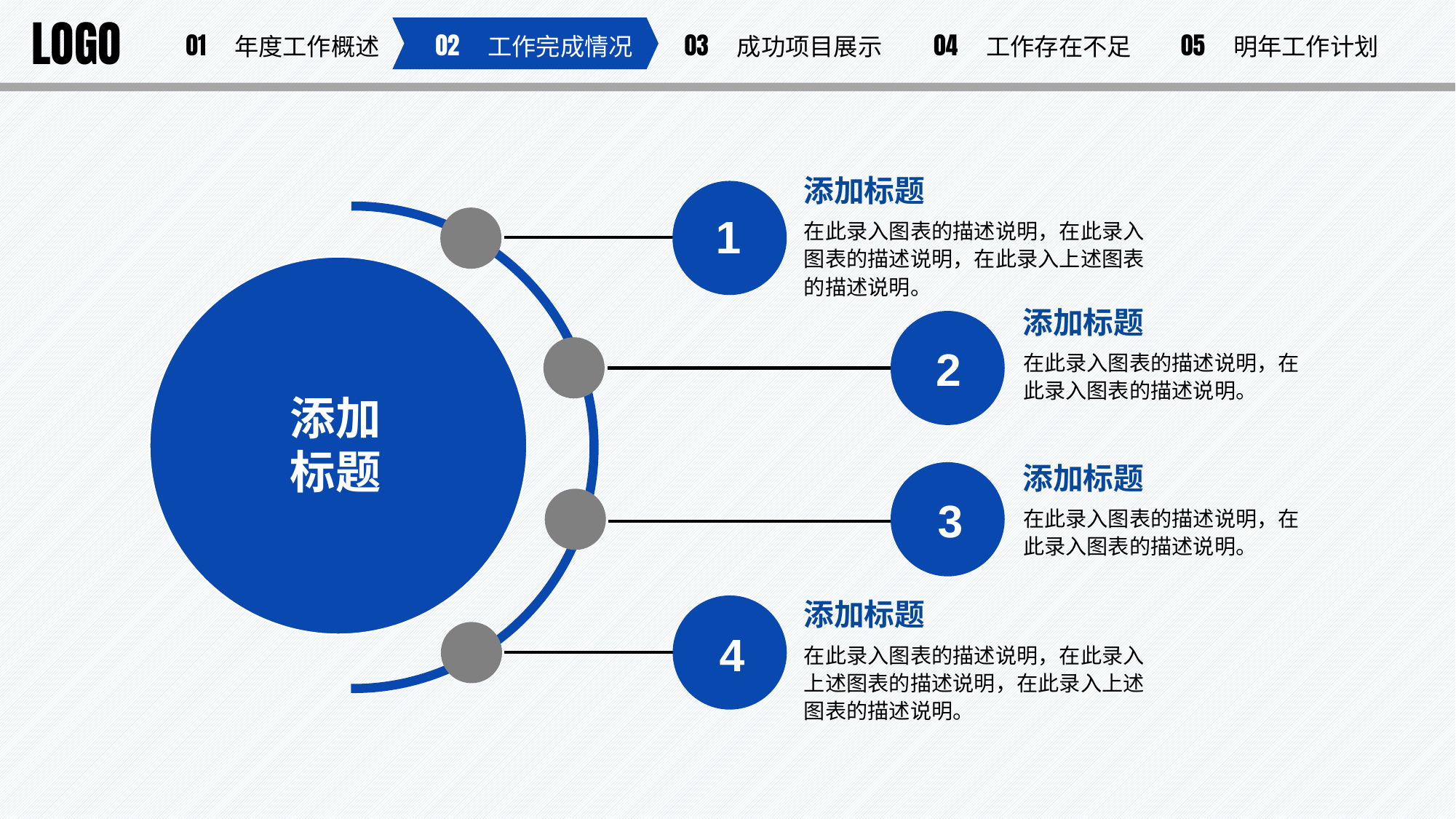

LOGO

01    年度工作概述
02    工作完成情况
03    成功项目展示
04    工作存在不足
05    明年工作计划

添加标题

1

在此录入图表的描述说明，在此录入图表的描述说明，在此录入上述图表的描述说明。

添加标题

2

在此录入图表的描述说明，在此录入图表的描述说明。
添加
标题
添加标题

3

在此录入图表的描述说明，在此录入图表的描述说明。
添加标题

4

在此录入图表的描述说明，在此录入上述图表的描述说明，在此录入上述图表的描述说明。